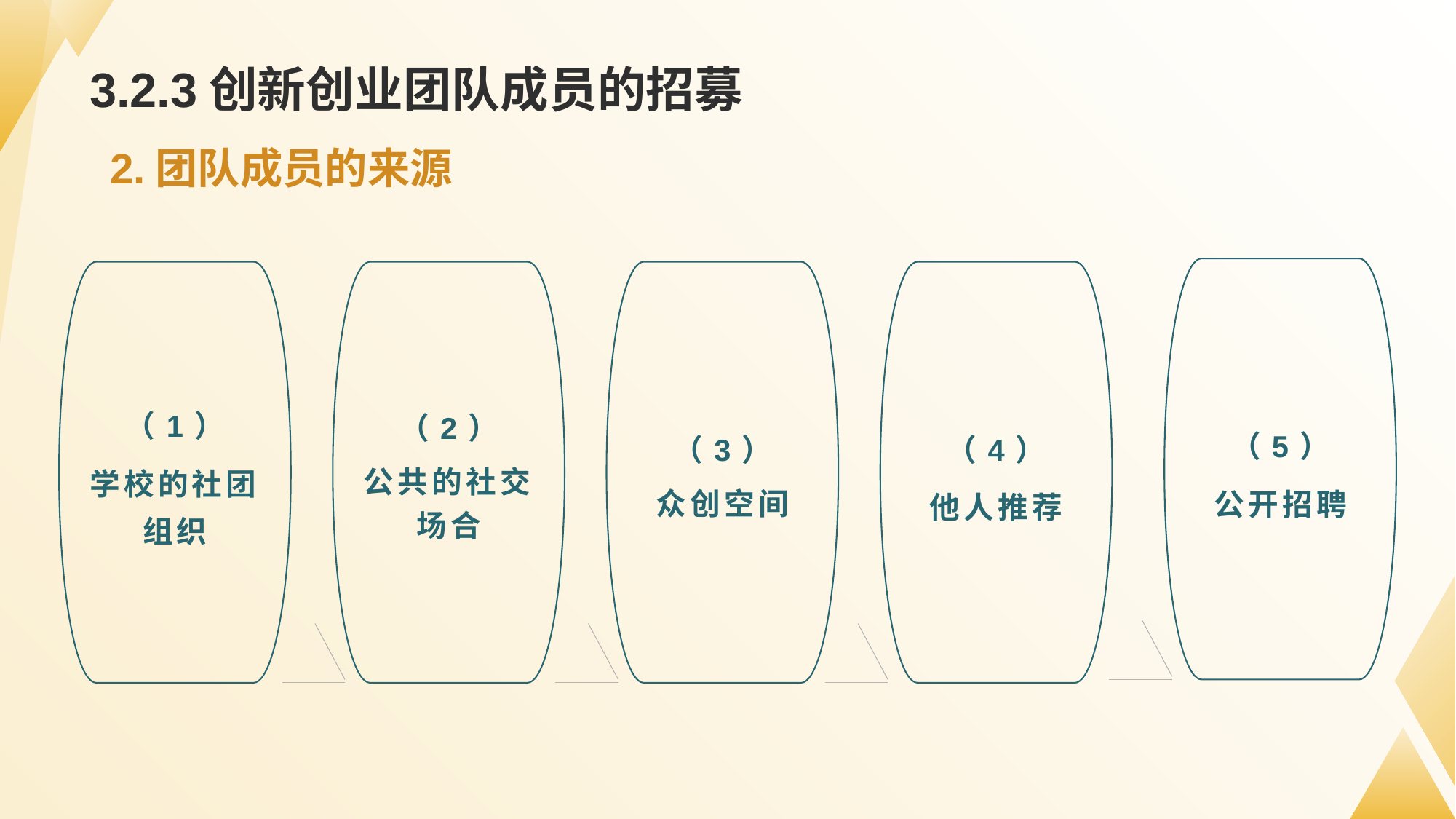

# 3.2.3创新创业团队成员的招募
2.团队成员的来源
（5）
公开招聘
（1）
学校的社团组织
（2）
公共的社交场合
（3）
众创空间
（4）
他人推荐